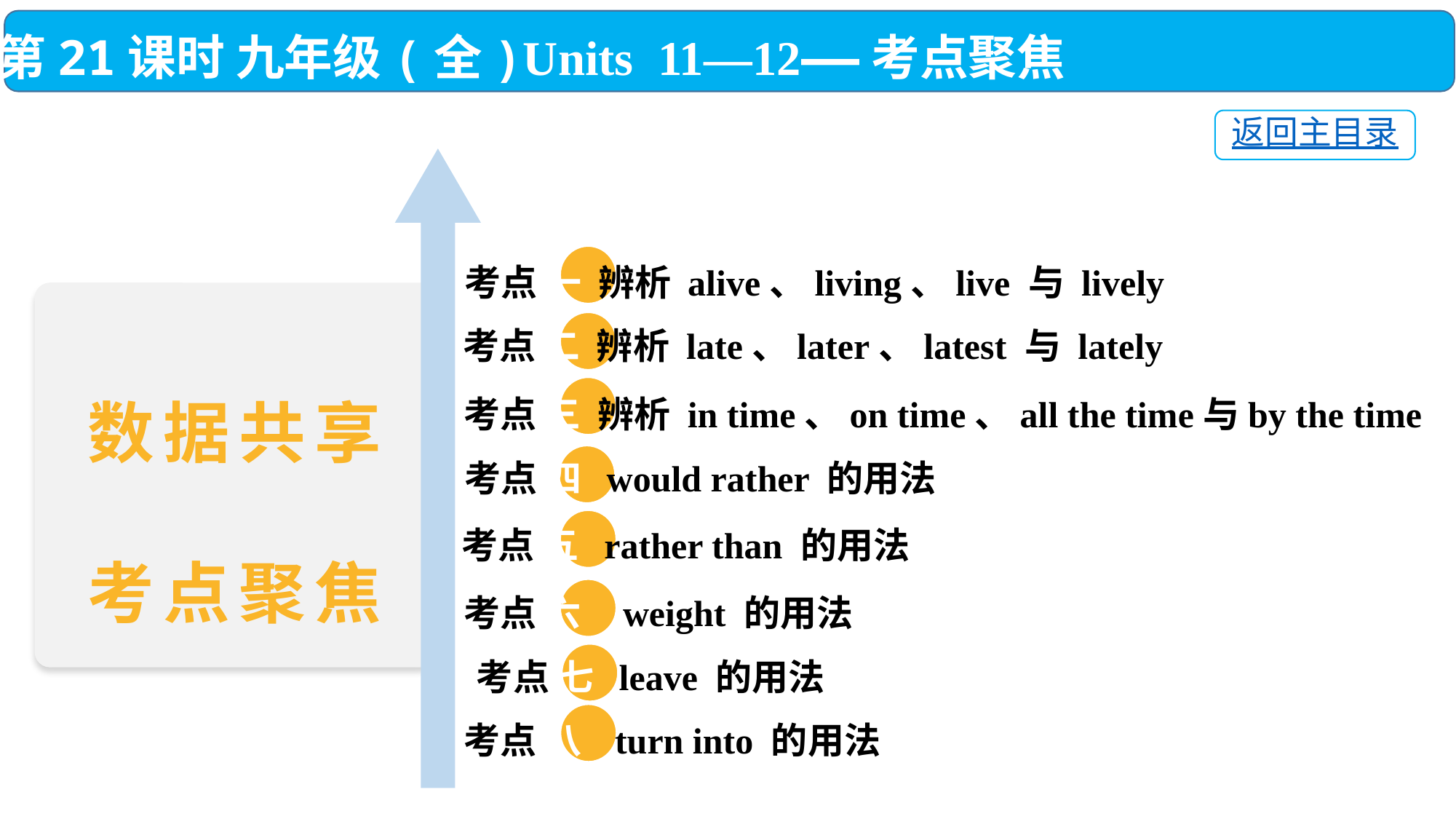

第21课时 九年级(全)Units  11—12——考点聚焦
返回主目录

  考点 一  辨析 alive、living、live 与 lively
  考点 二  辨析 late、later、latest 与 lately
  考点 三  辨析 in time、on time、all the time与by the time
  考点 四  would rather 的用法
  考点 五  rather than 的用法
  考点 六    weight 的用法
考点 七  leave 的用法
  考点 八   turn into 的用法

数据共享
考点聚焦